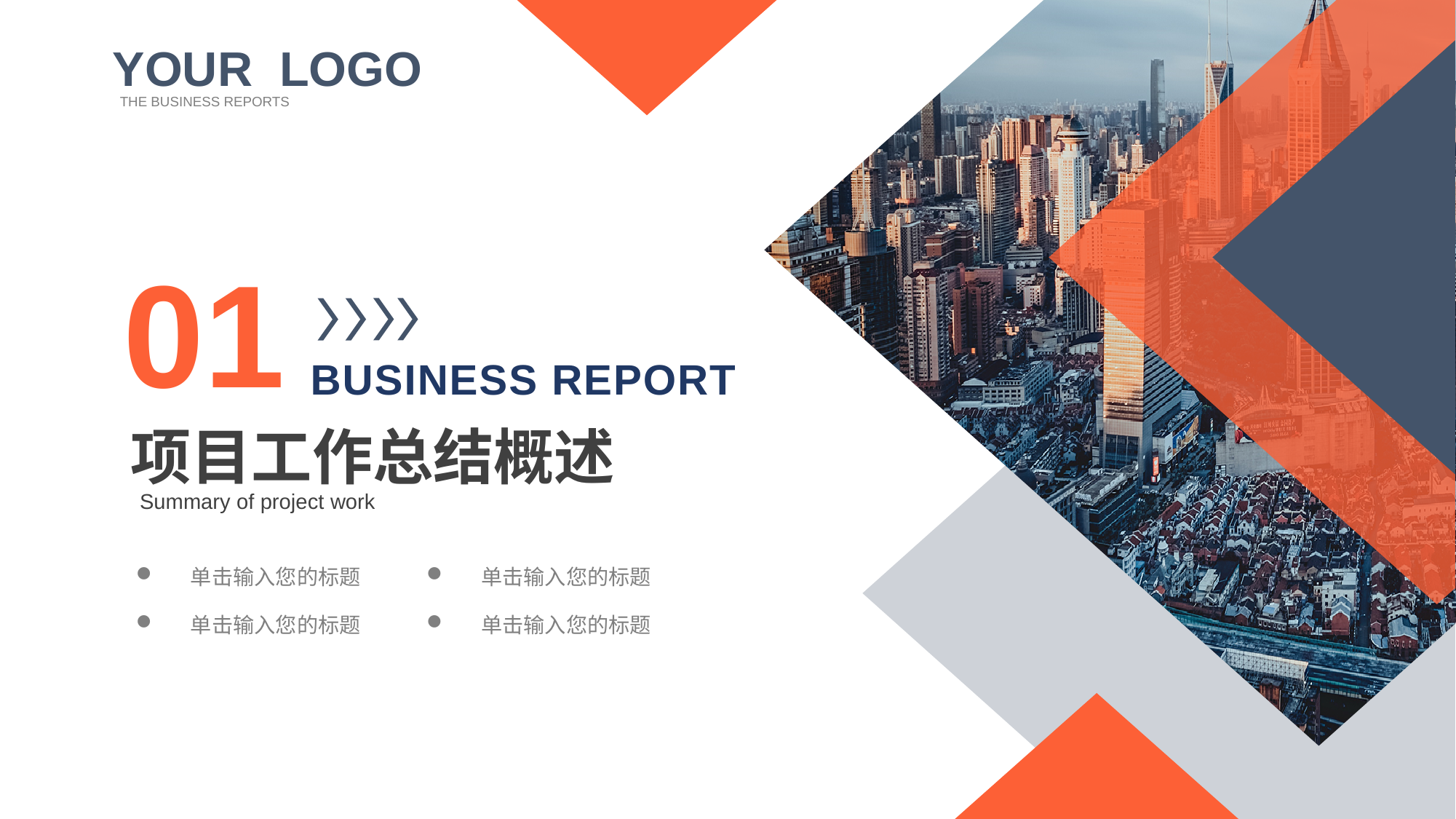

YOUR  LOGO
THE BUSINESS REPORTS

01

BUSINESS REPORT
项目工作总结概述
Summary of project work
单击输入您的标题
单击输入您的标题
单击输入您的标题
单击输入您的标题